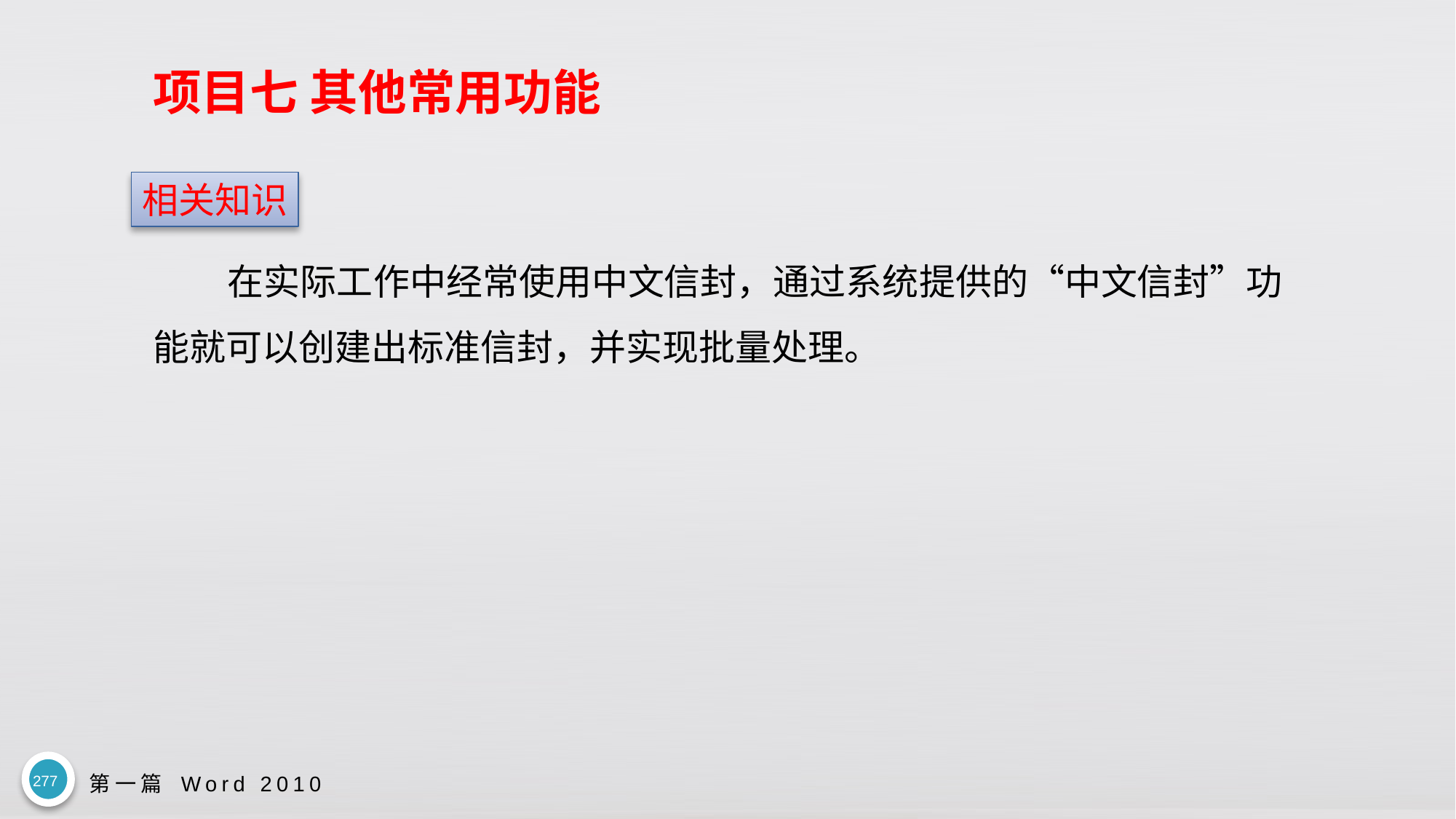

# 项目七 其他常用功能
相关知识
在实际工作中经常使用中文信封，通过系统提供的“中文信封”功能就可以创建出标准信封，并实现批量处理。
277